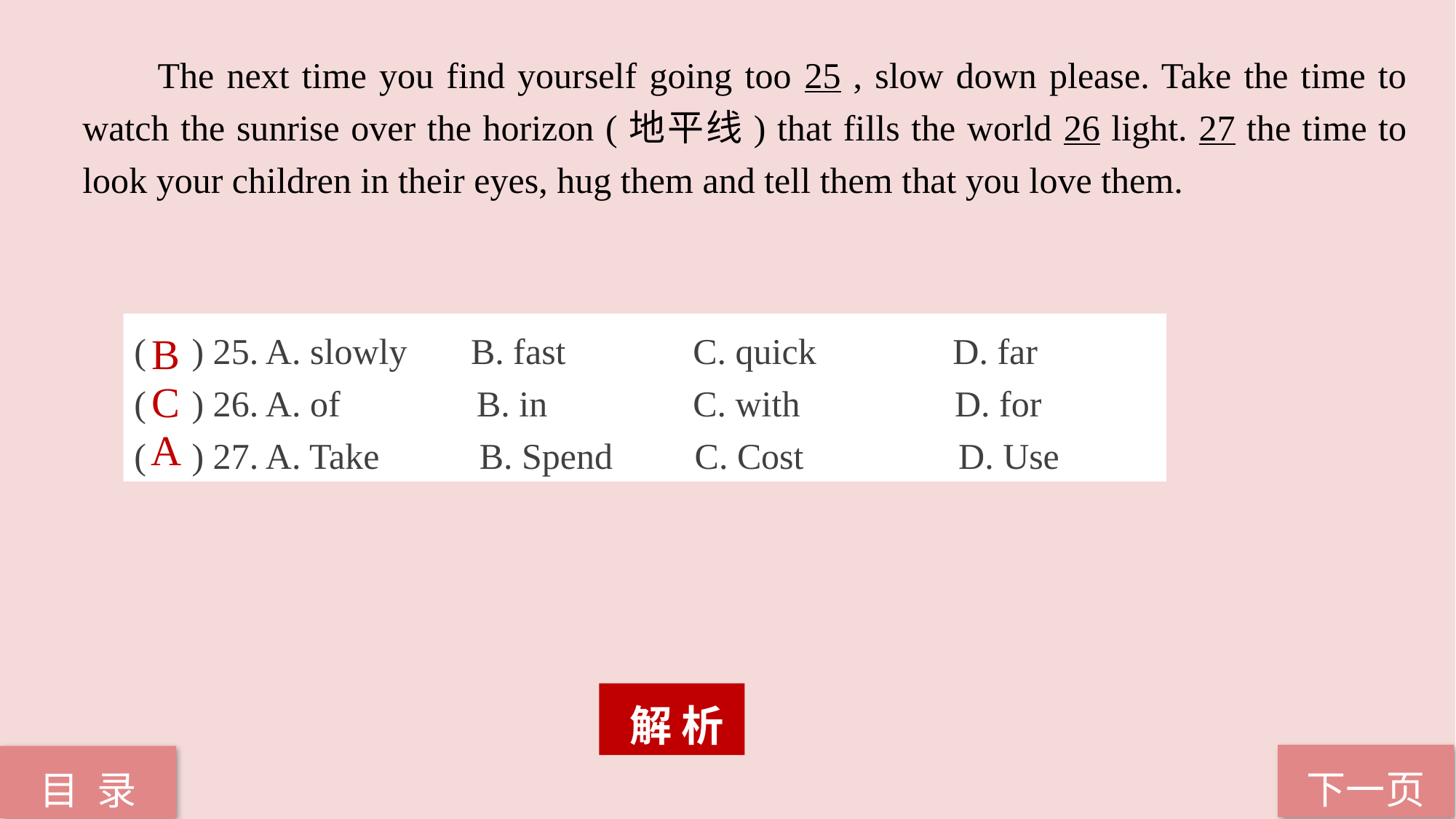

The next time you find yourself going too 25 , slow down please. Take the time to watch the sunrise over the horizon (地平线) that fills the world 26 light. 27 the time to look your children in their eyes, hug them and tell them that you love them.
(     ) 25. A. slowly       B. fast              C. quick               D. far
(     ) 26. A. of               B. in                C. with                 D. for
(     ) 27. A. Take           B. Spend         C. Cost                 D. Use
B
C
A
 解 析